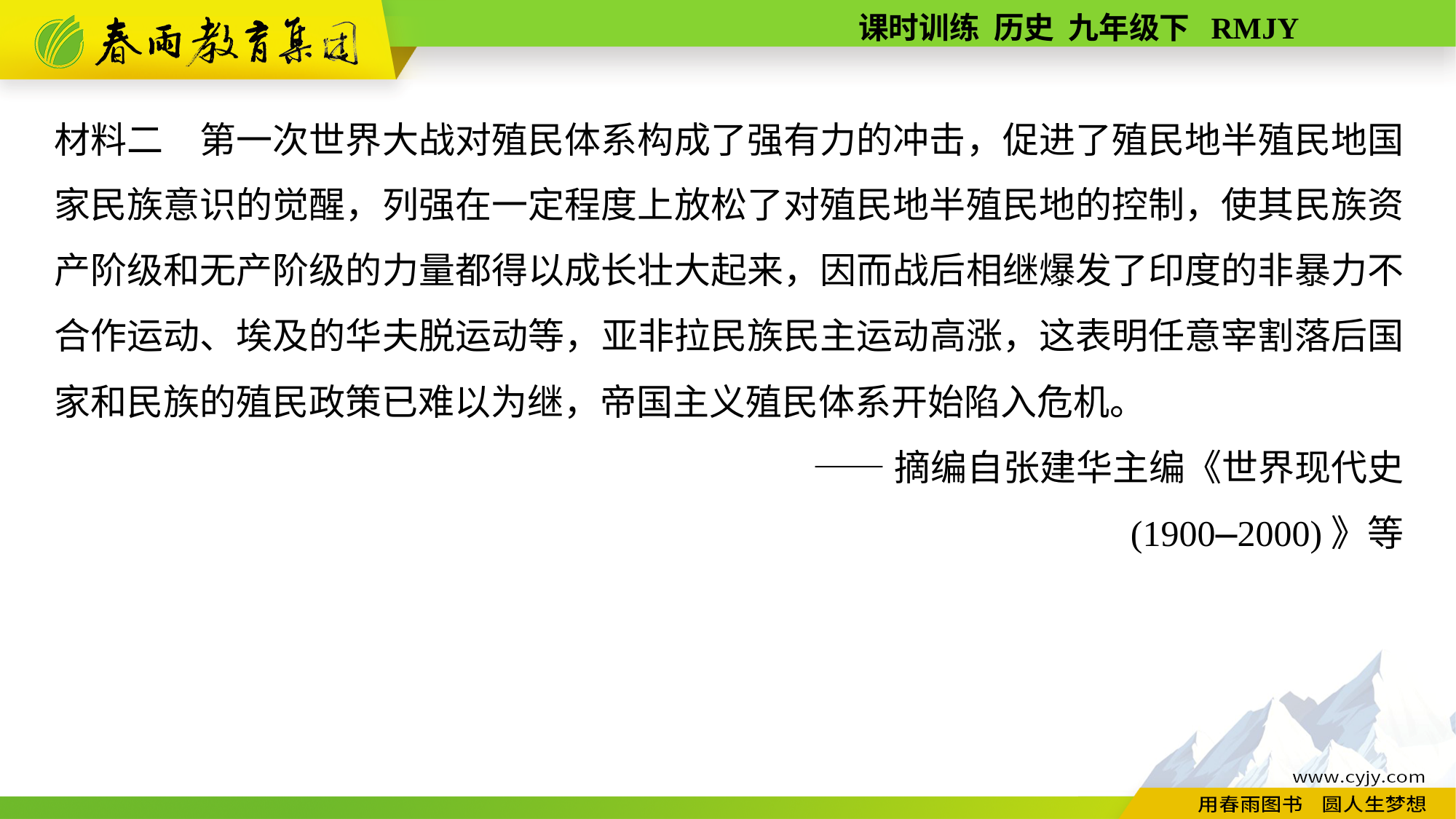

材料二　第一次世界大战对殖民体系构成了强有力的冲击，促进了殖民地半殖民地国家民族意识的觉醒，列强在一定程度上放松了对殖民地半殖民地的控制，使其民族资产阶级和无产阶级的力量都得以成长壮大起来，因而战后相继爆发了印度的非暴力不合作运动、埃及的华夫脱运动等，亚非拉民族民主运动高涨，这表明任意宰割落后国家和民族的殖民政策已难以为继，帝国主义殖民体系开始陷入危机。
——摘编自张建华主编《世界现代史
(1900—2000)》等